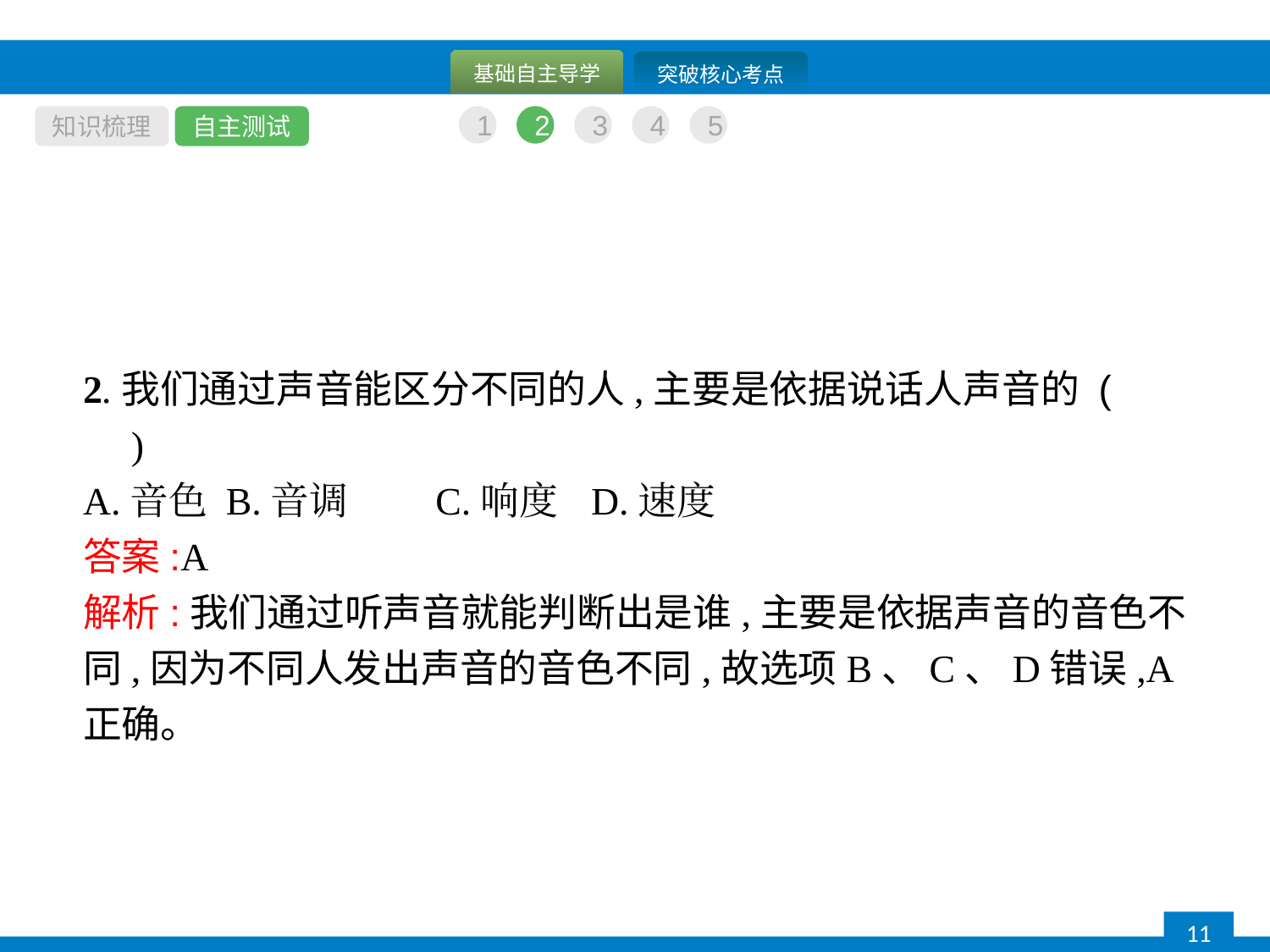

知识梳理
自主测试
1
2
3
4
5
2.我们通过声音能区分不同的人,主要是依据说话人声音的 (　　)
A.音色	B.音调	C.响度	D.速度
答案:A
解析:我们通过听声音就能判断出是谁,主要是依据声音的音色不同,因为不同人发出声音的音色不同,故选项B、C、D错误,A正确。